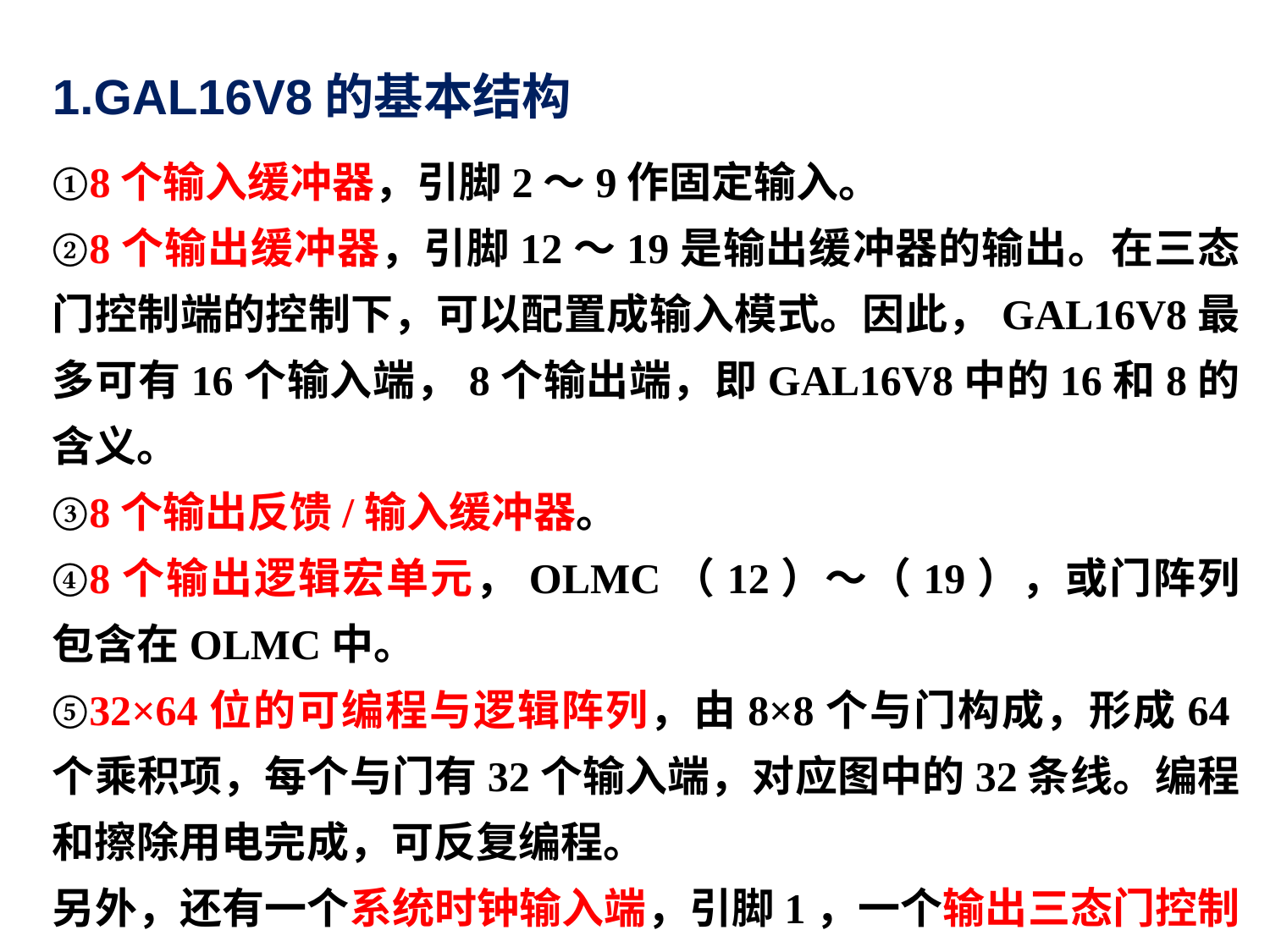

1.GAL16V8的基本结构
①8个输入缓冲器，引脚2～9作固定输入。
②8个输出缓冲器，引脚12～19是输出缓冲器的输出。在三态门控制端的控制下，可以配置成输入模式。因此，GAL16V8最多可有16个输入端，8个输出端，即GAL16V8中的16和8的含义。
③8个输出反馈/输入缓冲器。
④8个输出逻辑宏单元，OLMC（12）～（19），或门阵列包含在OLMC中。
⑤32×64位的可编程与逻辑阵列，由8×8个与门构成，形成64个乘积项，每个与门有32个输入端，对应图中的32条线。编程和擦除用电完成，可反复编程。
另外，还有一个系统时钟输入端，引脚1，一个输出三态门控制端，引脚11。电源端和接地端图中未画出，通常电源电压为5V。